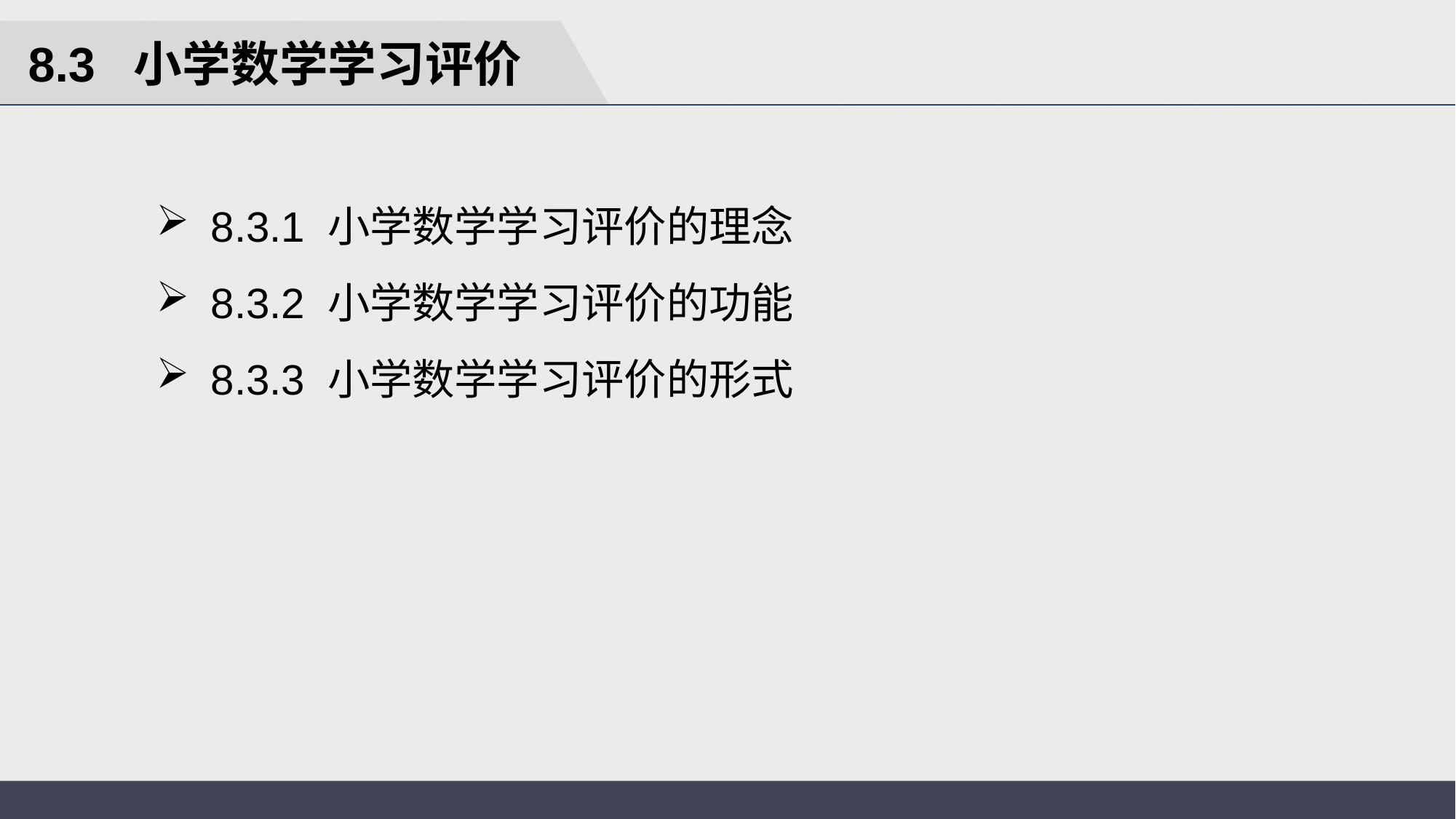

8.3  小学数学学习评价
8.3.1 小学数学学习评价的理念
8.3.2 小学数学学习评价的功能
8.3.3 小学数学学习评价的形式